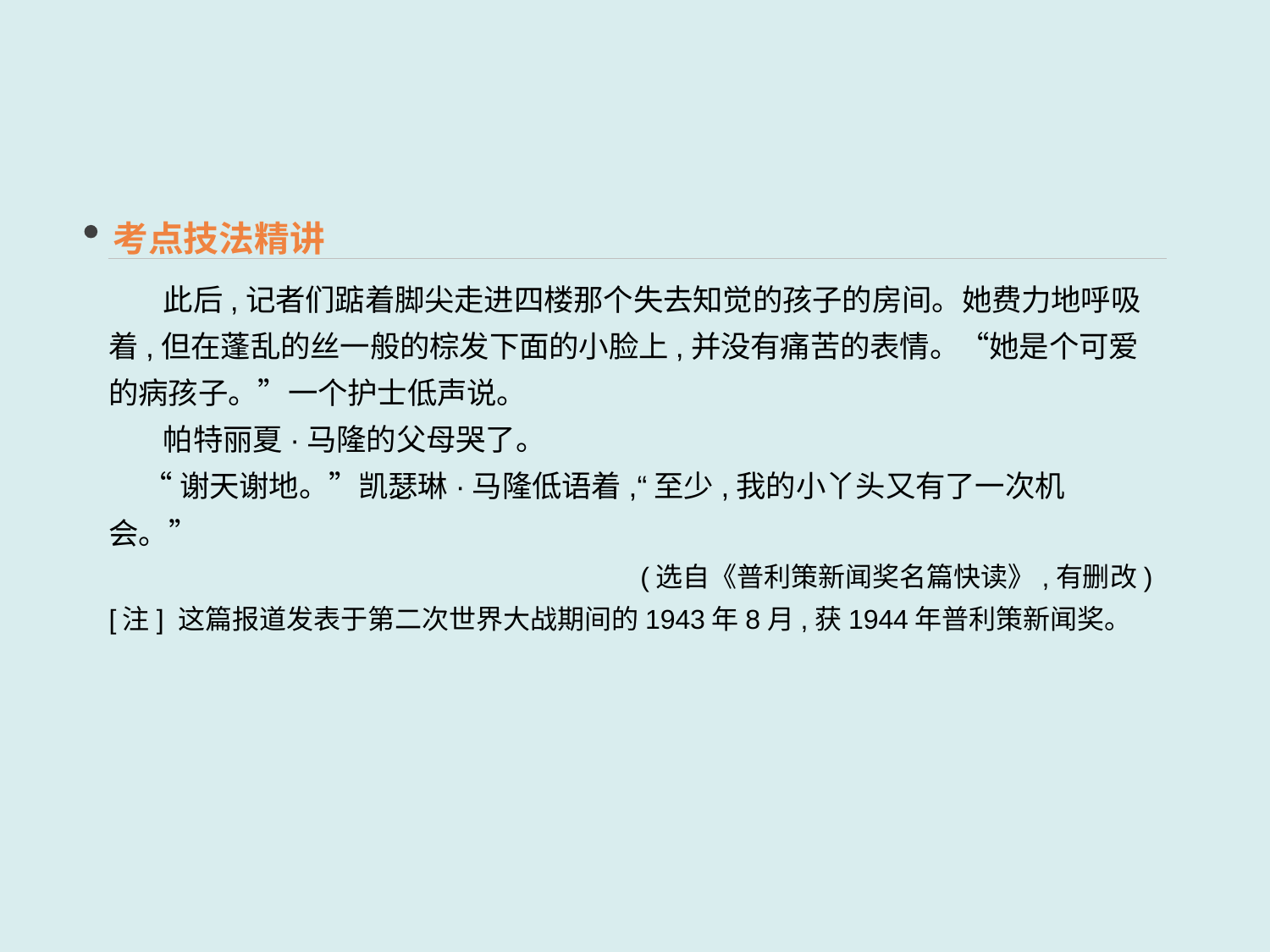

考点技法精讲

       此后,记者们踮着脚尖走进四楼那个失去知觉的孩子的房间。她费力地呼吸着,但在蓬乱的丝一般的棕发下面的小脸上,并没有痛苦的表情。“她是个可爱的病孩子。”一个护士低声说。
       帕特丽夏·马隆的父母哭了。
     “谢天谢地。”凯瑟琳·马隆低语着,“至少,我的小丫头又有了一次机会。”
(选自《普利策新闻奖名篇快读》,有删改)
[注] 这篇报道发表于第二次世界大战期间的1943年8月,获1944年普利策新闻奖。